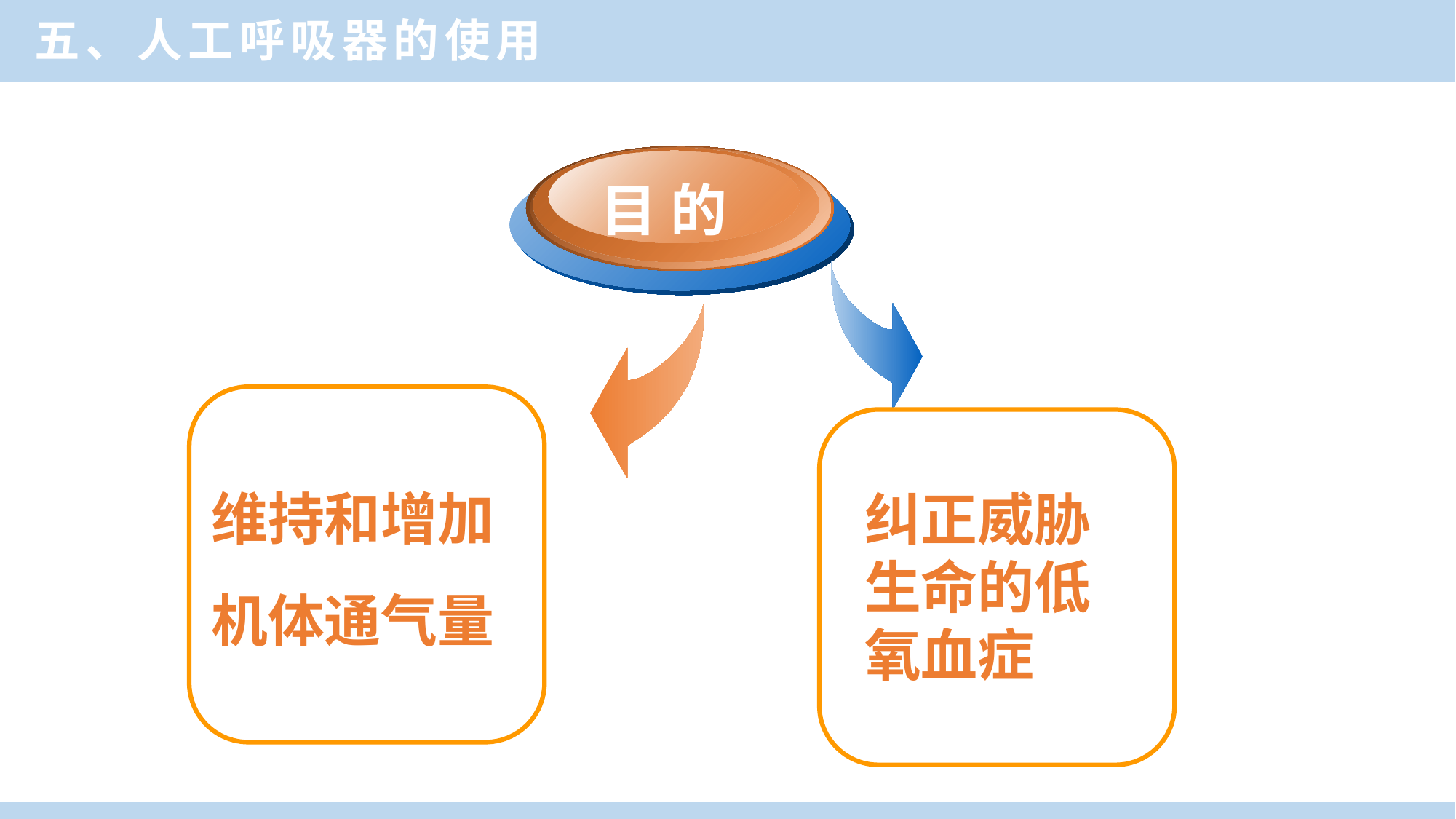

五、人工呼吸器的使用

目 的

维持和增加机体通气量
纠正威胁生命的低氧血症